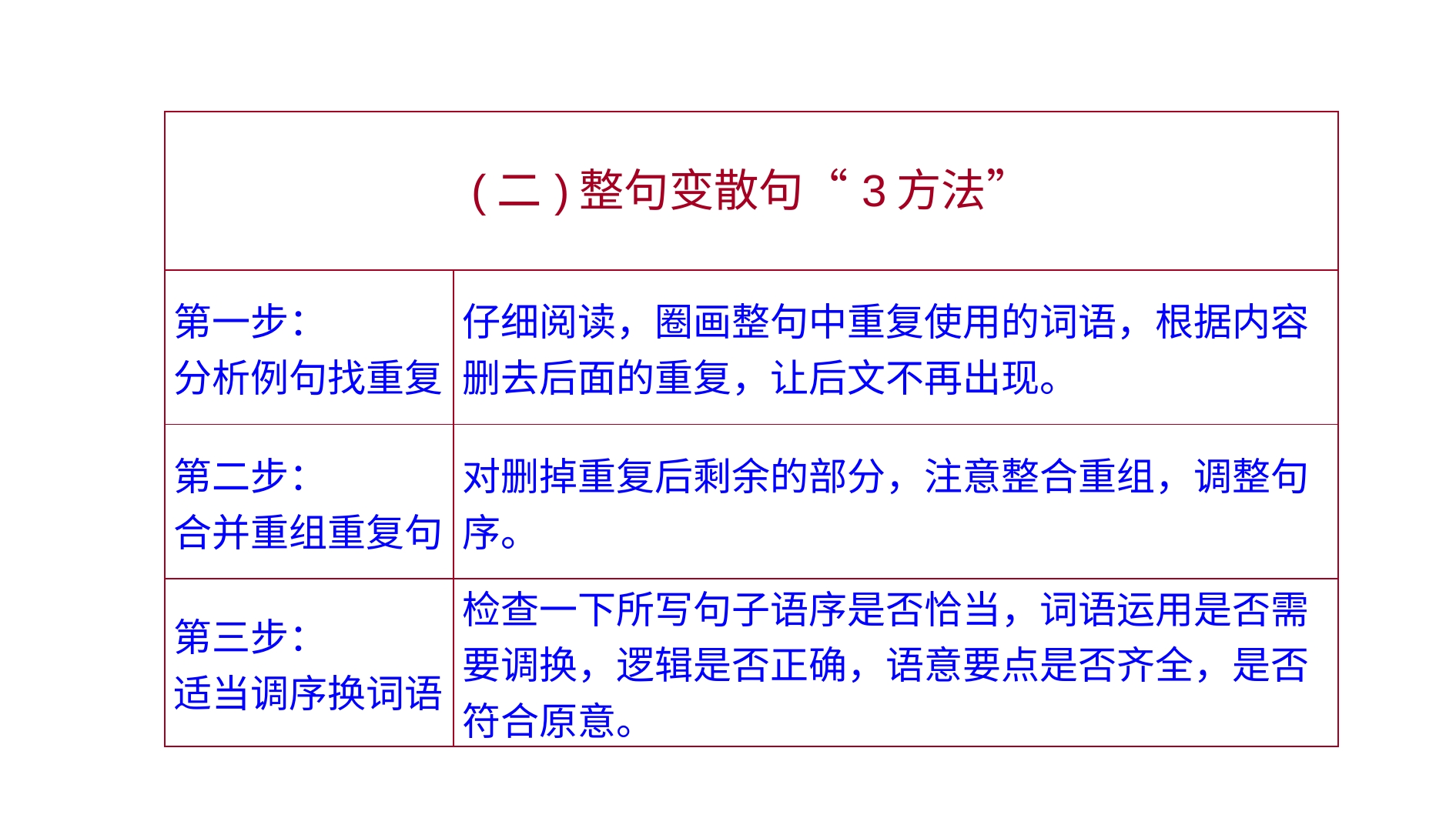

| (二)整句变散句“3方法” |  |
| --- | --- |
| 第一步： 分析例句找重复 | 仔细阅读，圈画整句中重复使用的词语，根据内容删去后面的重复，让后文不再出现。 |
| 第二步： 合并重组重复句 | 对删掉重复后剩余的部分，注意整合重组，调整句序。 |
| 第三步： 适当调序换词语 | 检查一下所写句子语序是否恰当，词语运用是否需要调换，逻辑是否正确，语意要点是否齐全，是否符合原意。 |